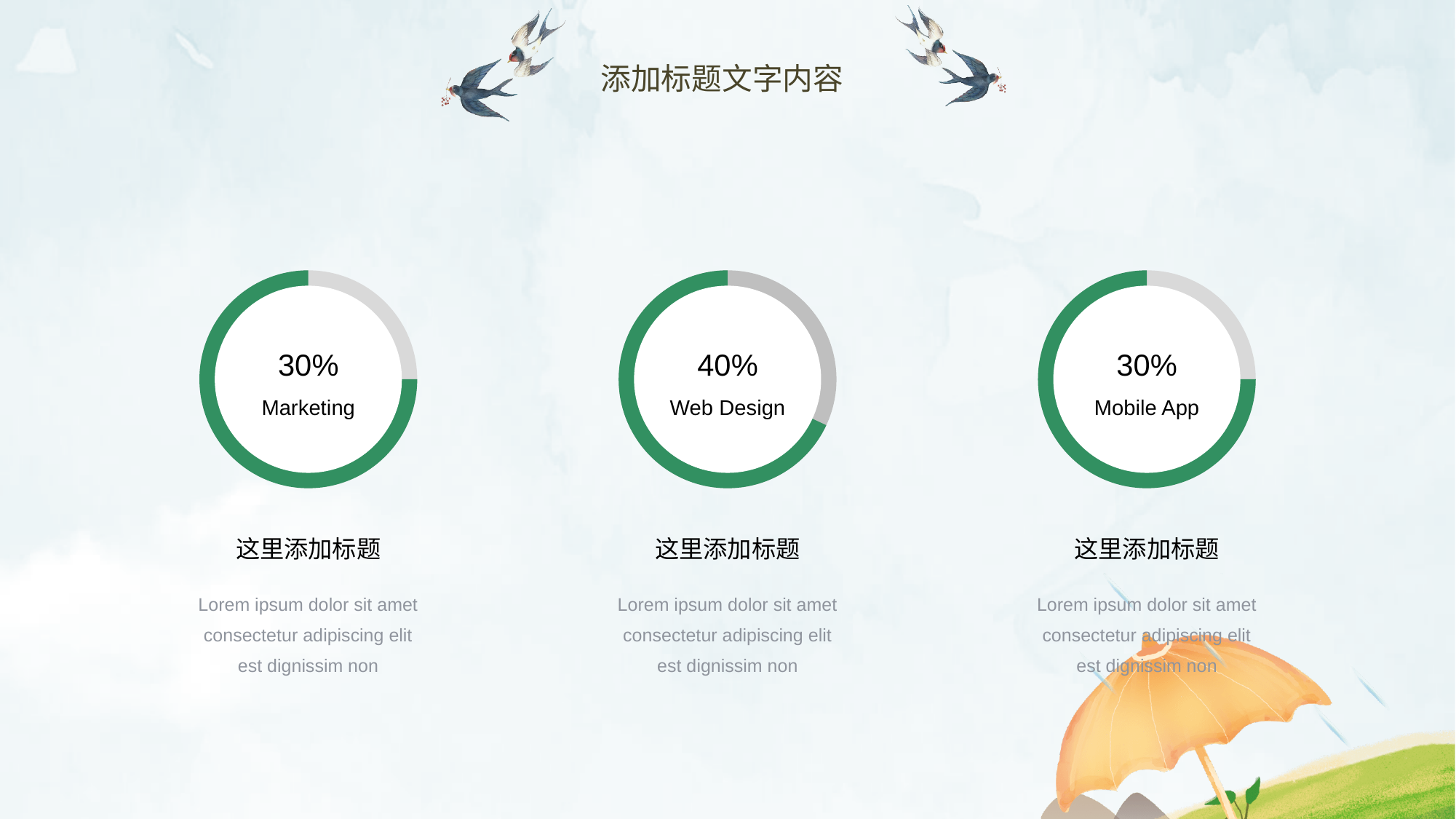

添加标题文字内容

30%
Marketing

40%
Web Design

30%
Mobile App
这里添加标题
这里添加标题
这里添加标题
Lorem ipsum dolor sit amet
consectetur adipiscing elit
est dignissim non
Lorem ipsum dolor sit amet
consectetur adipiscing elit
est dignissim non
Lorem ipsum dolor sit amet
consectetur adipiscing elit
est dignissim non